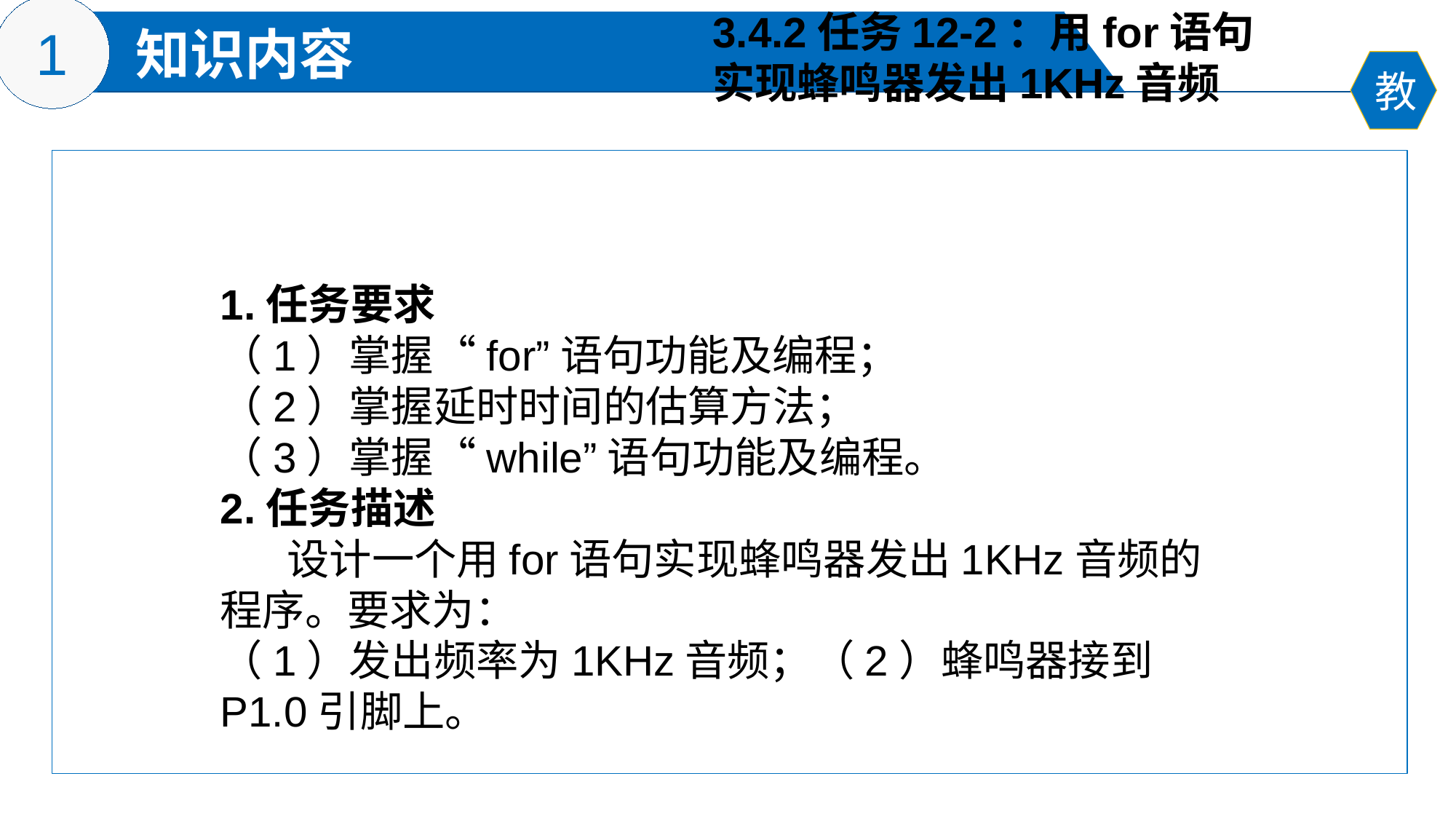

3.4.2任务12-2：用for语句
实现蜂鸣器发出1KHz音频
1.任务要求
（1）掌握“for”语句功能及编程；
（2）掌握延时时间的估算方法；
（3）掌握“while”语句功能及编程。
2.任务描述
      设计一个用for语句实现蜂鸣器发出1KHz音频的程序。要求为：
（1）发出频率为1KHz音频；（2）蜂鸣器接到P1.0引脚上。